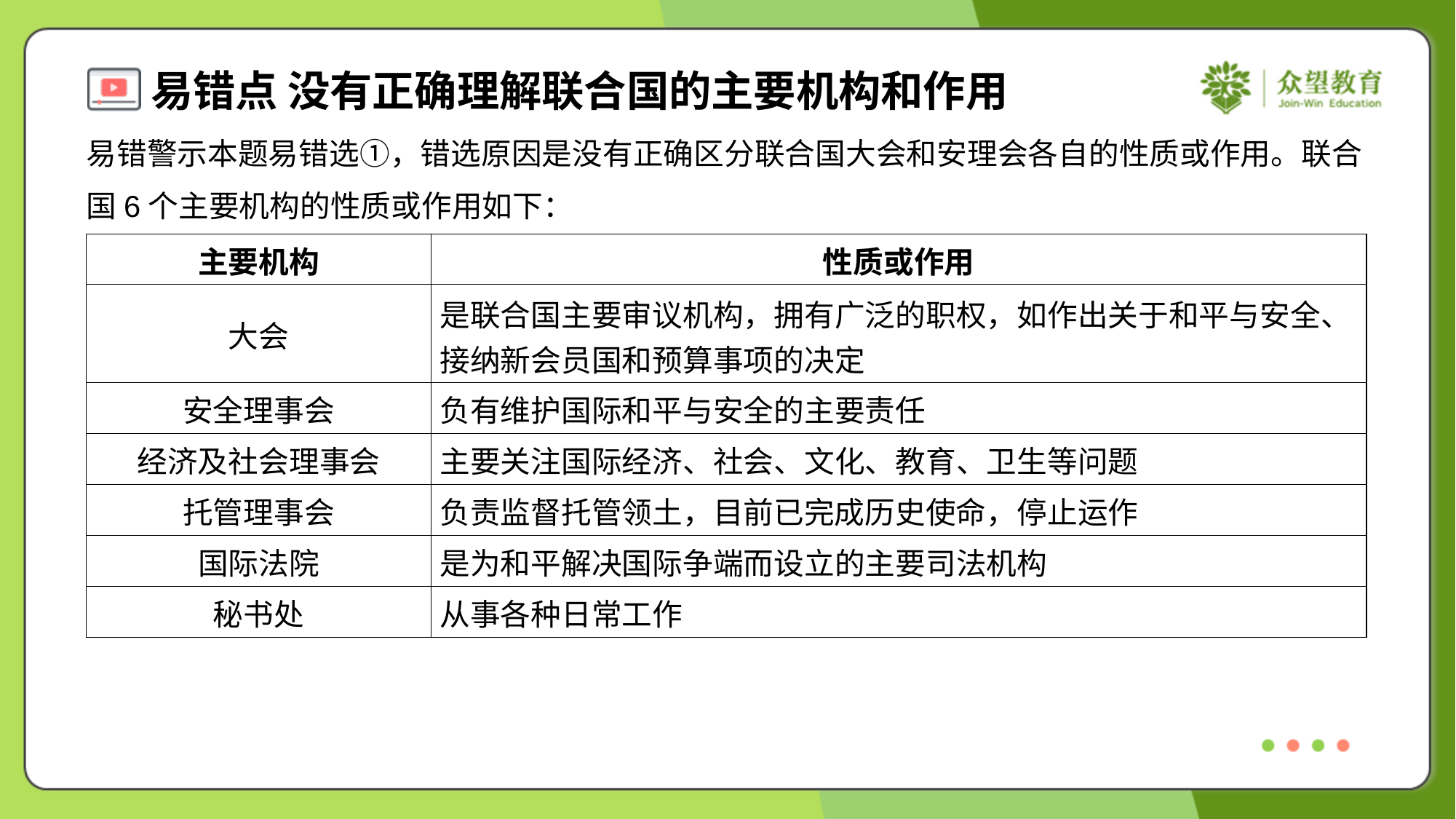

易错警示本题易错选①，错选原因是没有正确区分联合国大会和安理会各自的性质或作用。联合
国6个主要机构的性质或作用如下：
| 主要机构 | 性质或作用 |
| --- | --- |
| 大会 | 是联合国主要审议机构，拥有广泛的职权，如作出关于和平与安全、 接纳新会员国和预算事项的决定 |
| 安全理事会 | 负有维护国际和平与安全的主要责任 |
| 经济及社会理事会 | 主要关注国际经济、社会、文化、教育、卫生等问题 |
| 托管理事会 | 负责监督托管领土，目前已完成历史使命，停止运作 |
| 国际法院 | 是为和平解决国际争端而设立的主要司法机构 |
| 秘书处 | 从事各种日常工作 |